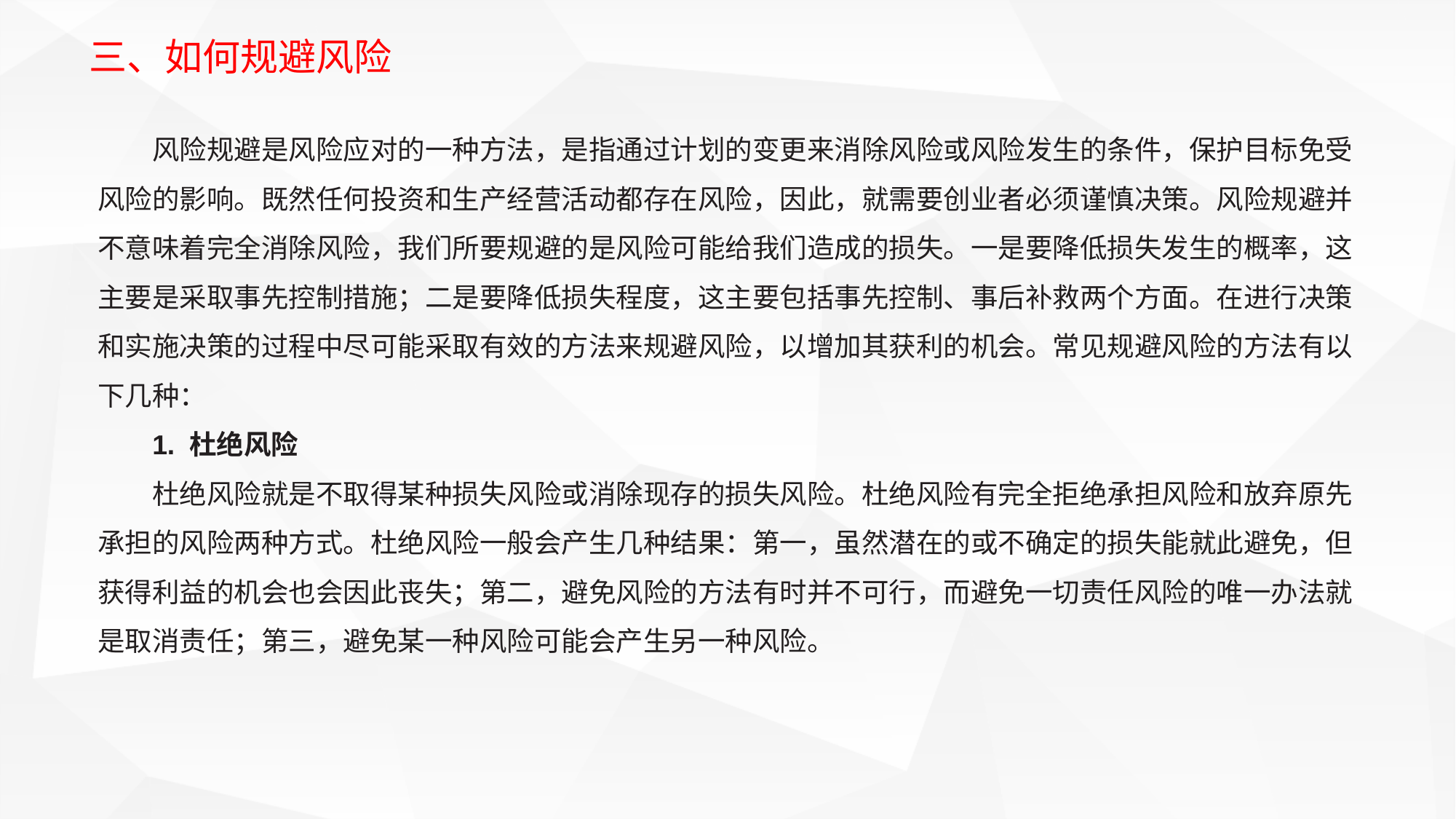

三、如何规避风险
风险规避是风险应对的一种方法，是指通过计划的变更来消除风险或风险发生的条件，保护目标免受风险的影响。既然任何投资和生产经营活动都存在风险，因此，就需要创业者必须谨慎决策。风险规避并不意味着完全消除风险，我们所要规避的是风险可能给我们造成的损失。一是要降低损失发生的概率，这主要是采取事先控制措施；二是要降低损失程度，这主要包括事先控制、事后补救两个方面。在进行决策和实施决策的过程中尽可能采取有效的方法来规避风险，以增加其获利的机会。常见规避风险的方法有以下几种：
1. 杜绝风险
杜绝风险就是不取得某种损失风险或消除现存的损失风险。杜绝风险有完全拒绝承担风险和放弃原先承担的风险两种方式。杜绝风险一般会产生几种结果：第一，虽然潜在的或不确定的损失能就此避免，但获得利益的机会也会因此丧失；第二，避免风险的方法有时并不可行，而避免一切责任风险的唯一办法就是取消责任；第三，避免某一种风险可能会产生另一种风险。